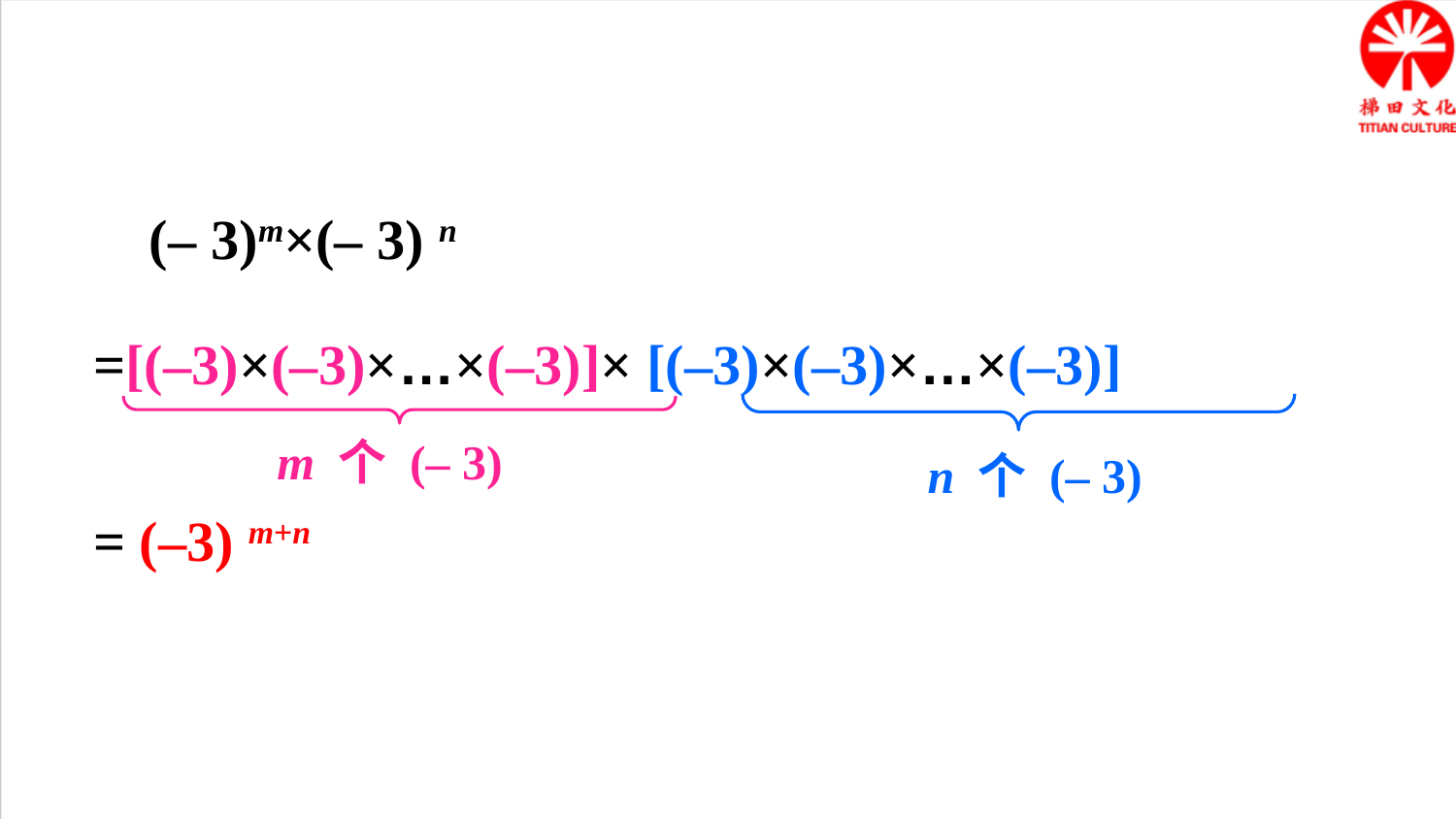

(– 3)m×(– 3) n
=[(–3)×(–3)×…×(–3)]× [(–3)×(–3)×…×(–3)]

n 个 (– 3)

m 个 (– 3)
= (–3) m+n